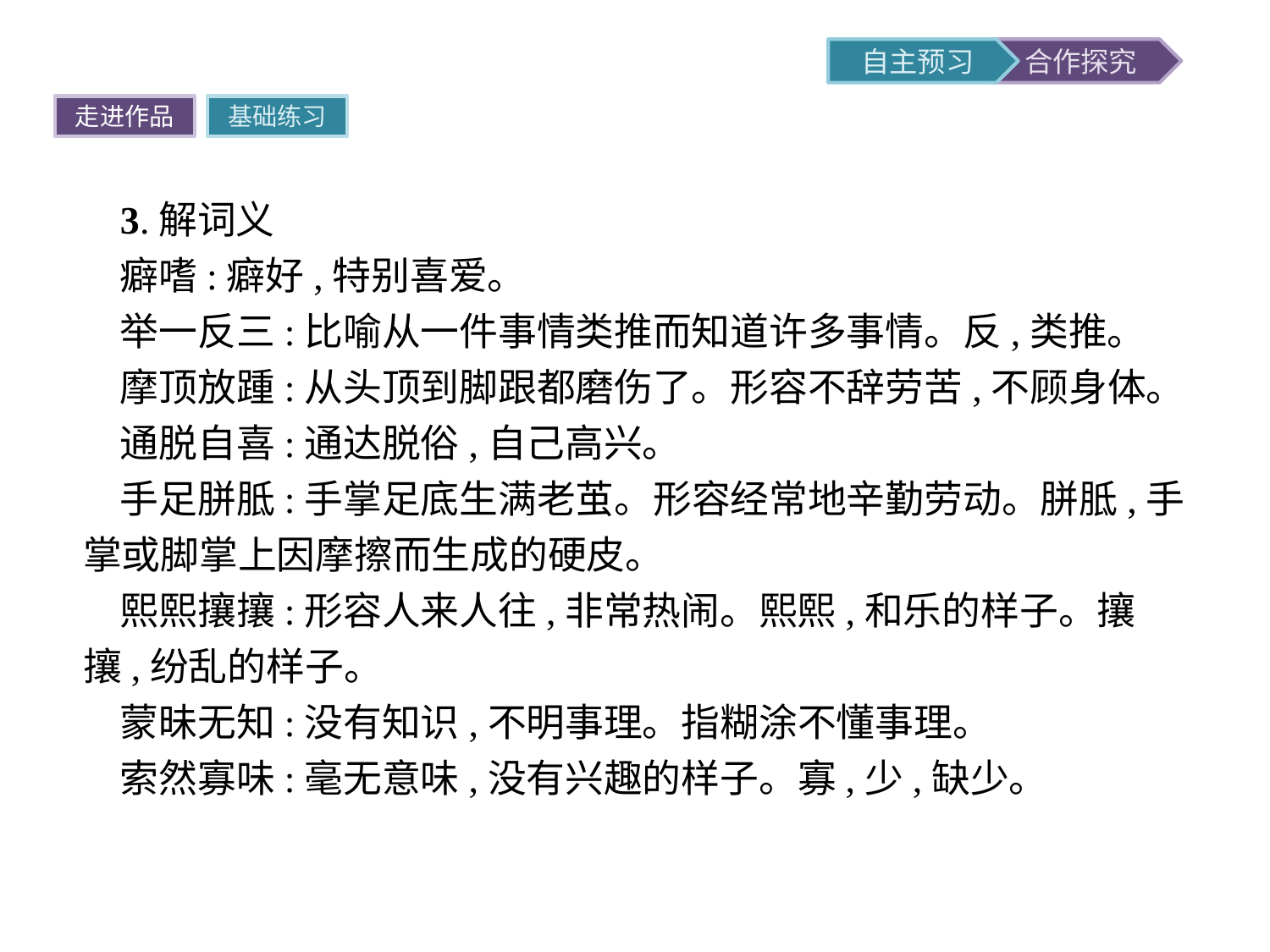

走进作品
基础练习
3.解词义
癖嗜:癖好,特别喜爱。
举一反三:比喻从一件事情类推而知道许多事情。反,类推。
摩顶放踵:从头顶到脚跟都磨伤了。形容不辞劳苦,不顾身体。
通脱自喜:通达脱俗,自己高兴。
手足胼胝:手掌足底生满老茧。形容经常地辛勤劳动。胼胝,手掌或脚掌上因摩擦而生成的硬皮。
熙熙攘攘:形容人来人往,非常热闹。熙熙,和乐的样子。攘攘,纷乱的样子。
蒙昧无知:没有知识,不明事理。指糊涂不懂事理。
索然寡味:毫无意味,没有兴趣的样子。寡,少,缺少。